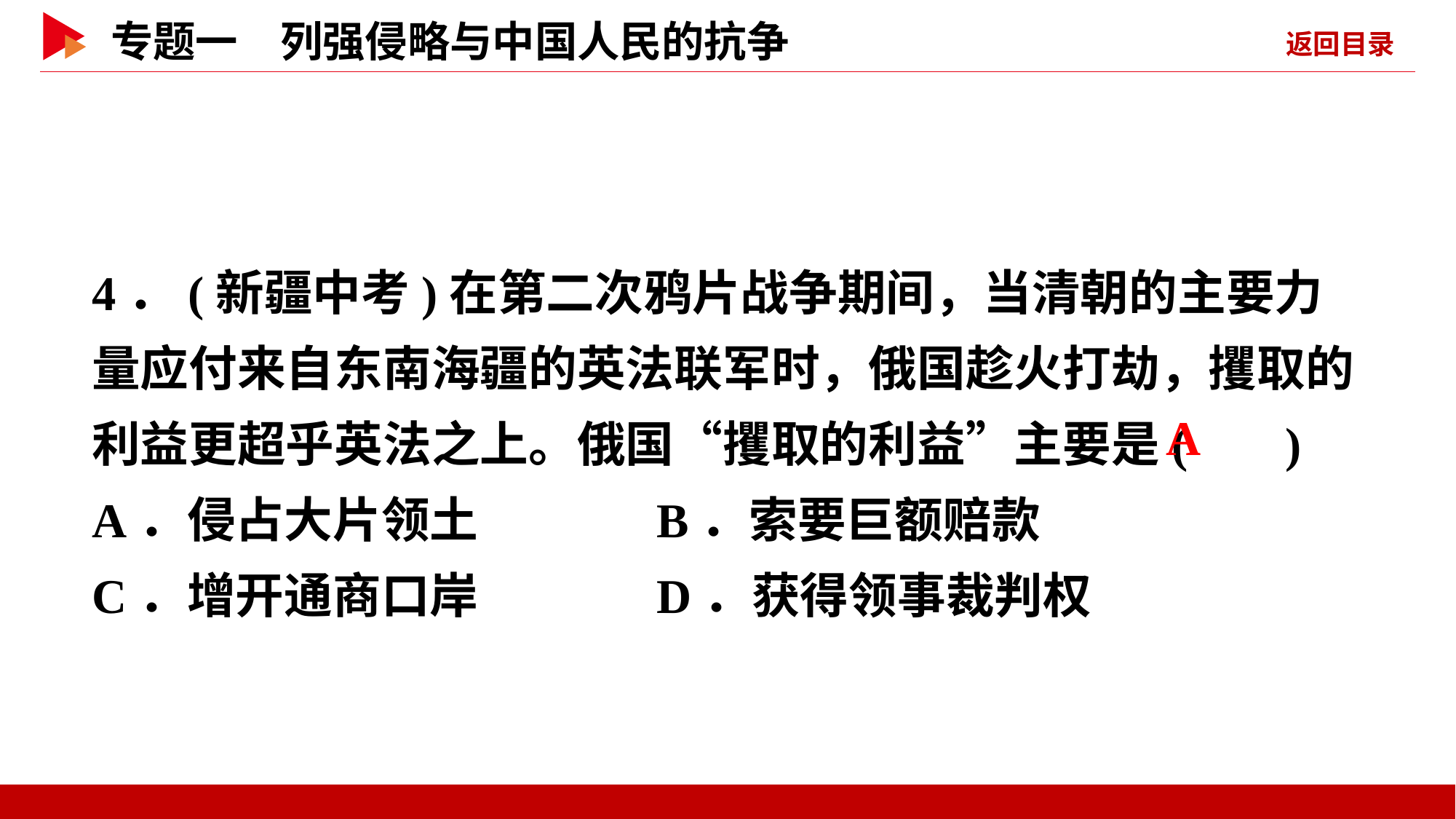

4．(新疆中考)在第二次鸦片战争期间，当清朝的主要力量应付来自东南海疆的英法联军时，俄国趁火打劫，攫取的利益更超乎英法之上。俄国“攫取的利益”主要是(        )
A．侵占大片领土               B．索要巨额赔款
C．增开通商口岸               D．获得领事裁判权
   A